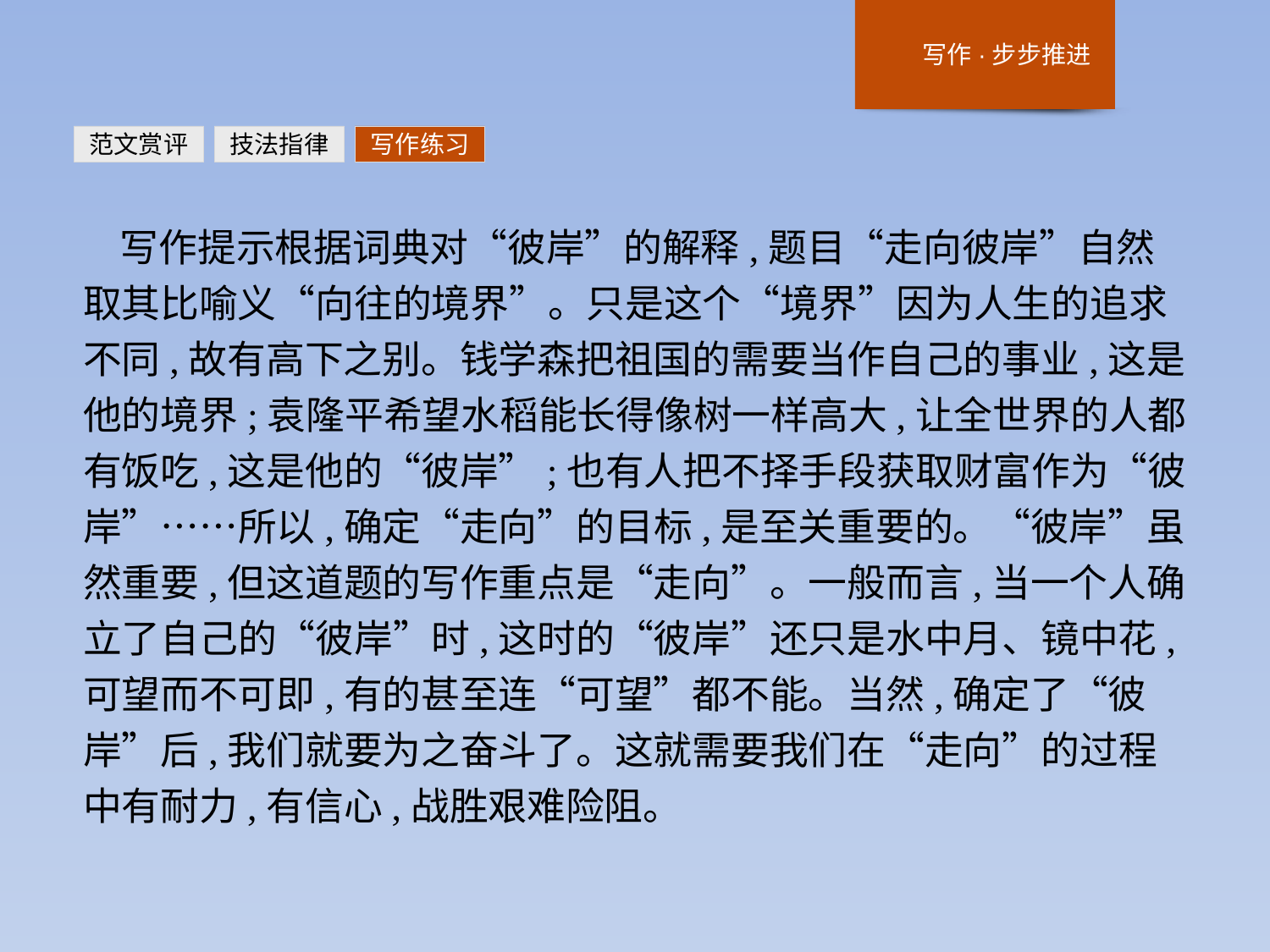

范文赏评
技法指律
写作练习
写作提示根据词典对“彼岸”的解释,题目“走向彼岸”自然取其比喻义“向往的境界”。只是这个“境界”因为人生的追求不同,故有高下之别。钱学森把祖国的需要当作自己的事业,这是他的境界;袁隆平希望水稻能长得像树一样高大,让全世界的人都有饭吃,这是他的“彼岸”;也有人把不择手段获取财富作为“彼岸”……所以,确定“走向”的目标,是至关重要的。“彼岸”虽然重要,但这道题的写作重点是“走向”。一般而言,当一个人确立了自己的“彼岸”时,这时的“彼岸”还只是水中月、镜中花,可望而不可即,有的甚至连“可望”都不能。当然,确定了“彼岸”后,我们就要为之奋斗了。这就需要我们在“走向”的过程中有耐力,有信心,战胜艰难险阻。